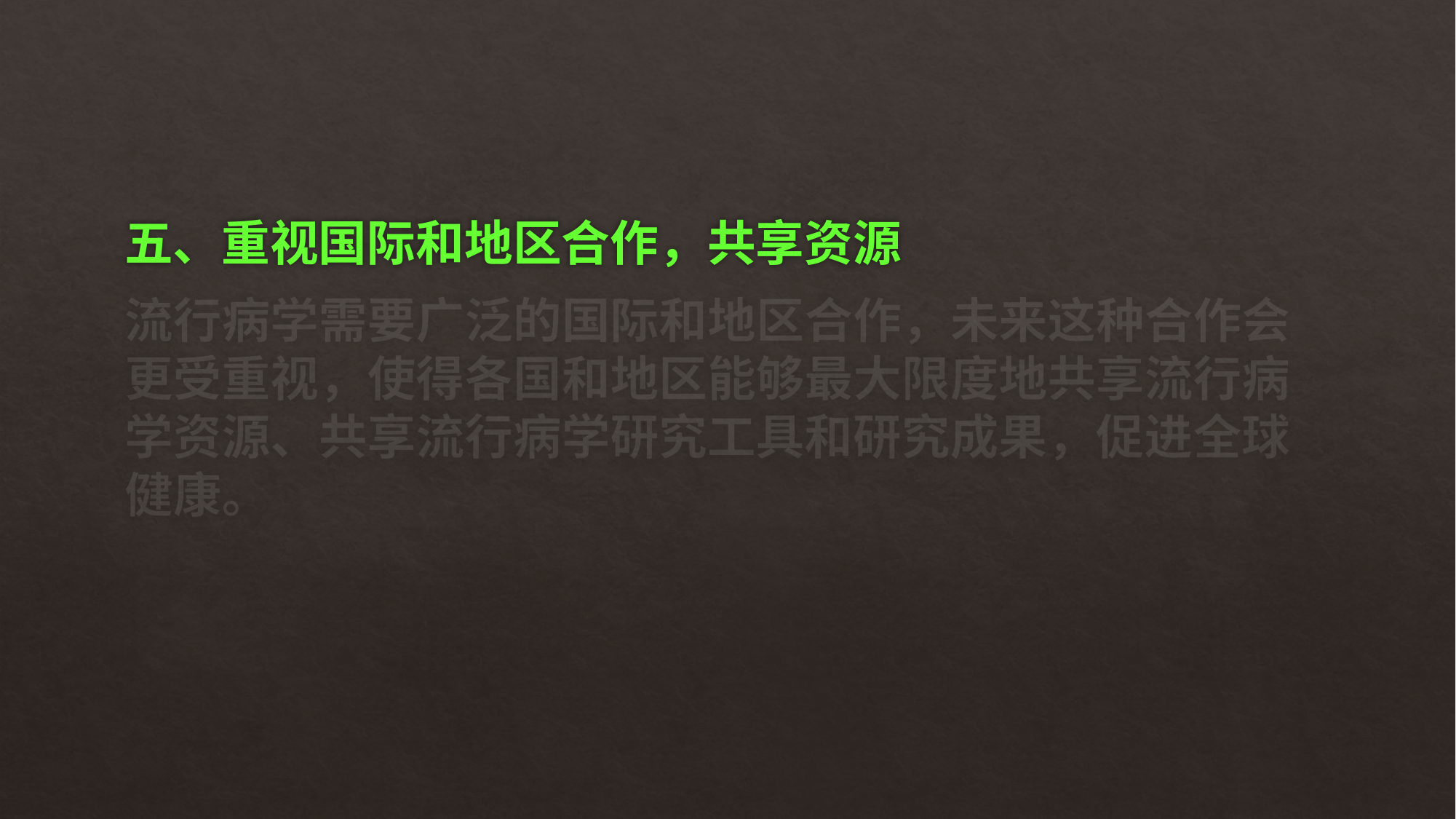

#
五、重视国际和地区合作，共享资源
流行病学需要广泛的国际和地区合作，未来这种合作会更受重视，使得各国和地区能够最大限度地共享流行病学资源、共享流行病学研究工具和研究成果，促进全球健康。